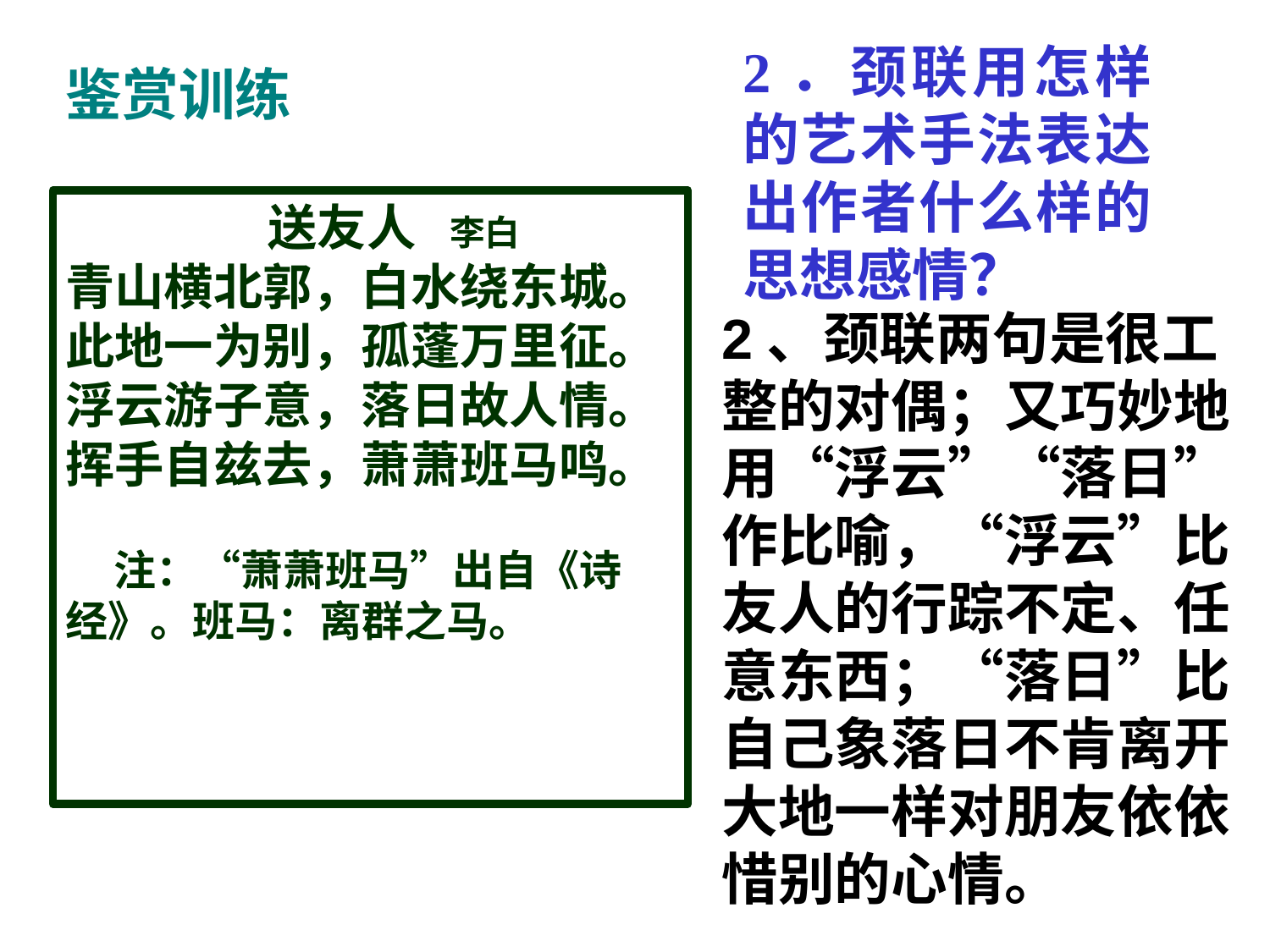

2．颈联用怎样的艺术手法表达出作者什么样的思想感情？
鉴赏训练
                 送友人   李白
青山横北郭，白水绕东城。
此地一为别，孤蓬万里征。
浮云游子意，落日故人情。
挥手自兹去，萧萧班马鸣。

    注：“萧萧班马”出自《诗
经》。班马：离群之马。

2、颈联两句是很工整的对偶；又巧妙地用“浮云”“落日”作比喻，“浮云”比友人的行踪不定、任意东西；“落日”比自己象落日不肯离开大地一样对朋友依依惜别的心情。